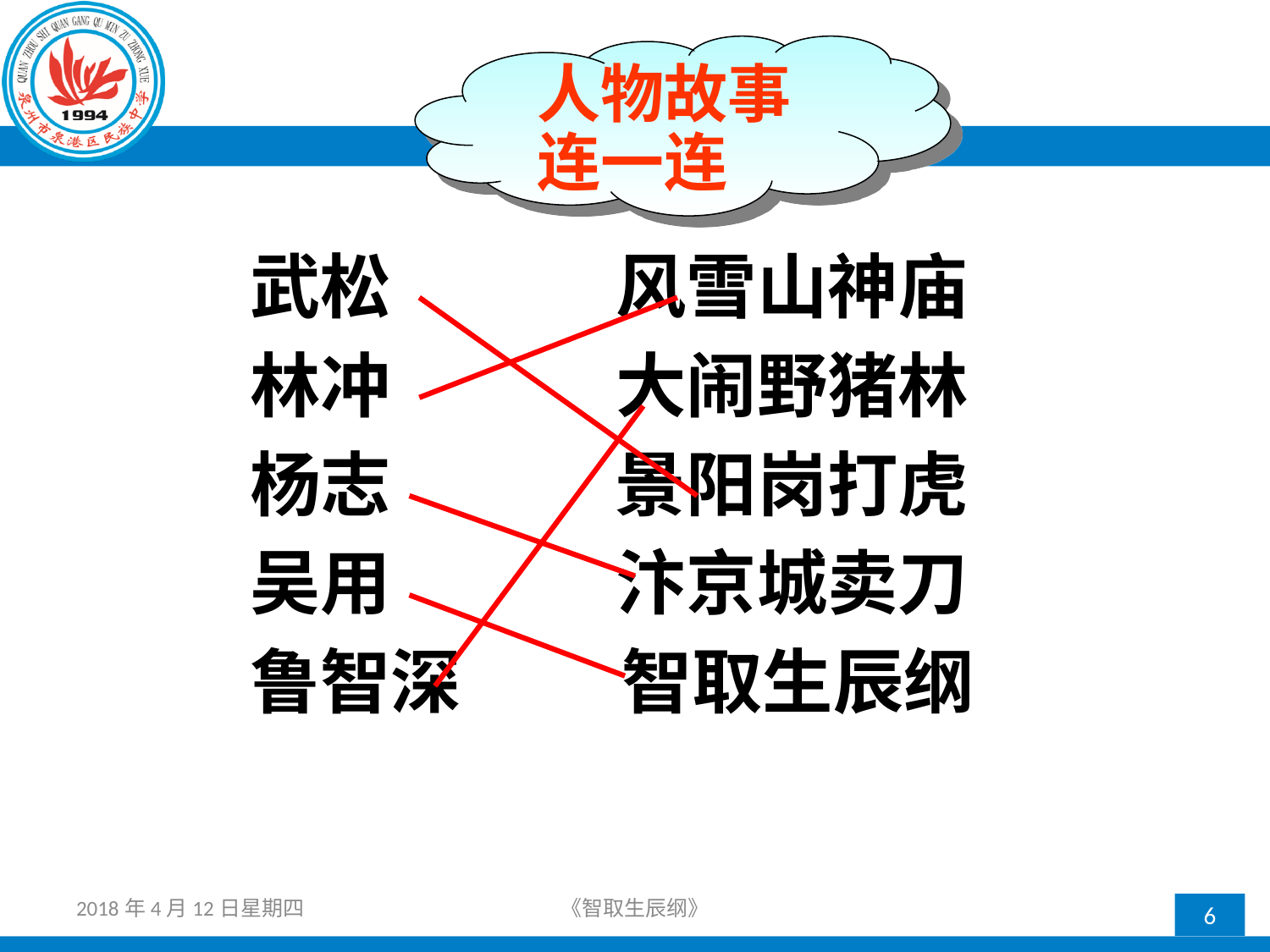

人物故事
连一连

  武松              风雪山神庙
  林冲              大闹野猪林
  杨志              景阳岗打虎
  吴用              汴京城卖刀
  鲁智深          智取生辰纲

2018年4月12日星期四
《智取生辰纲》